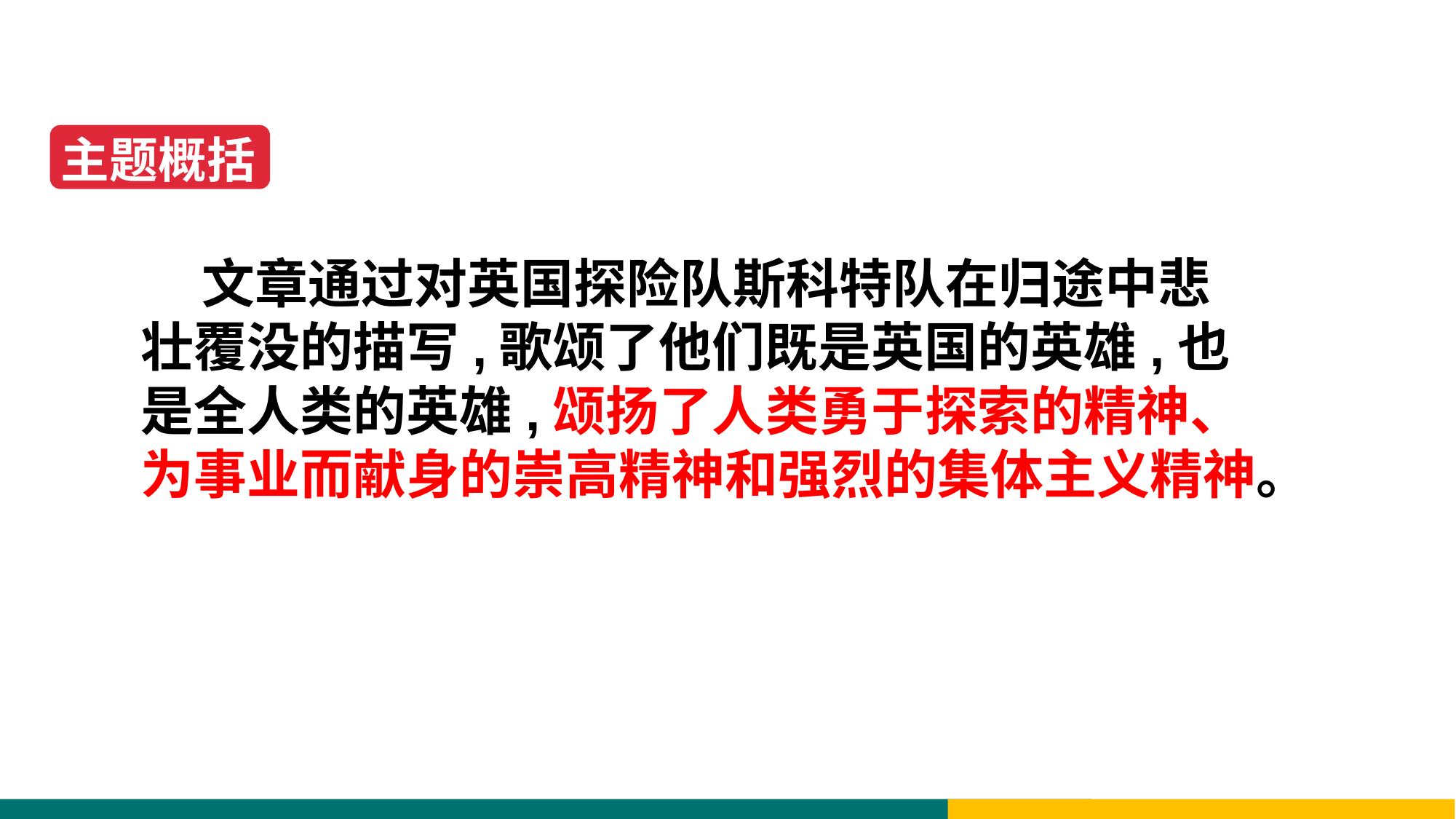

主题概括
    文章通过对英国探险队斯科特队在归途中悲壮覆没的描写,歌颂了他们既是英国的英雄,也是全人类的英雄,颂扬了人类勇于探索的精神、为事业而献身的崇高精神和强烈的集体主义精神。